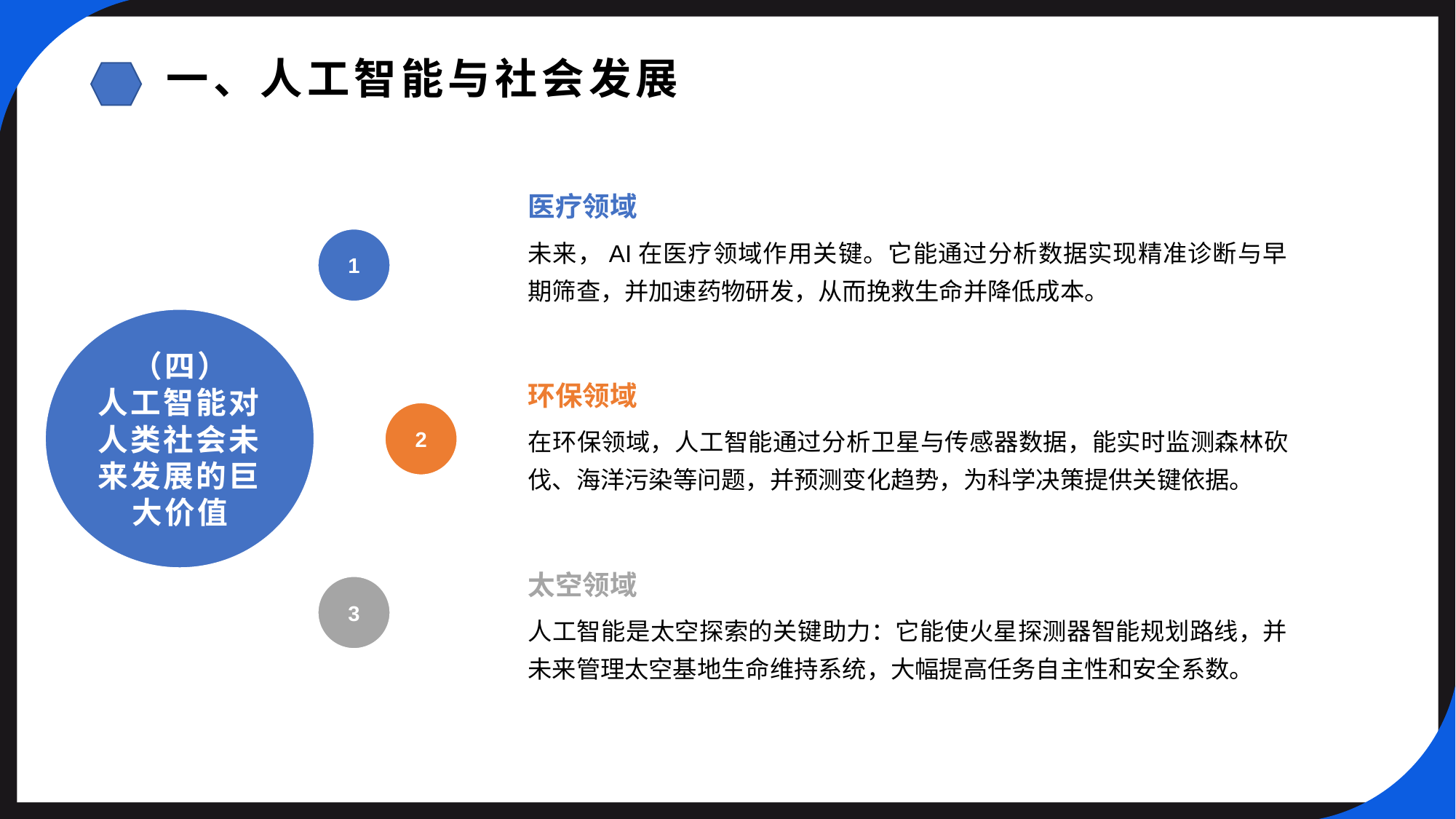

一、人工智能与社会发展
医疗领域

1
未来，AI在医疗领域作用关键。它能通过分析数据实现精准诊断与早期筛查，并加速药物研发，从而挽救生命并降低成本。
（四）
人工智能对人类社会未来发展的巨大价值
环保领域
2
在环保领域，人工智能通过分析卫星与传感器数据，能实时监测森林砍伐、海洋污染等问题，并预测变化趋势，为科学决策提供关键依据。
太空领域
3
人工智能是太空探索的关键助力：它能使火星探测器智能规划路线，并未来管理太空基地生命维持系统，大幅提高任务自主性和安全系数。